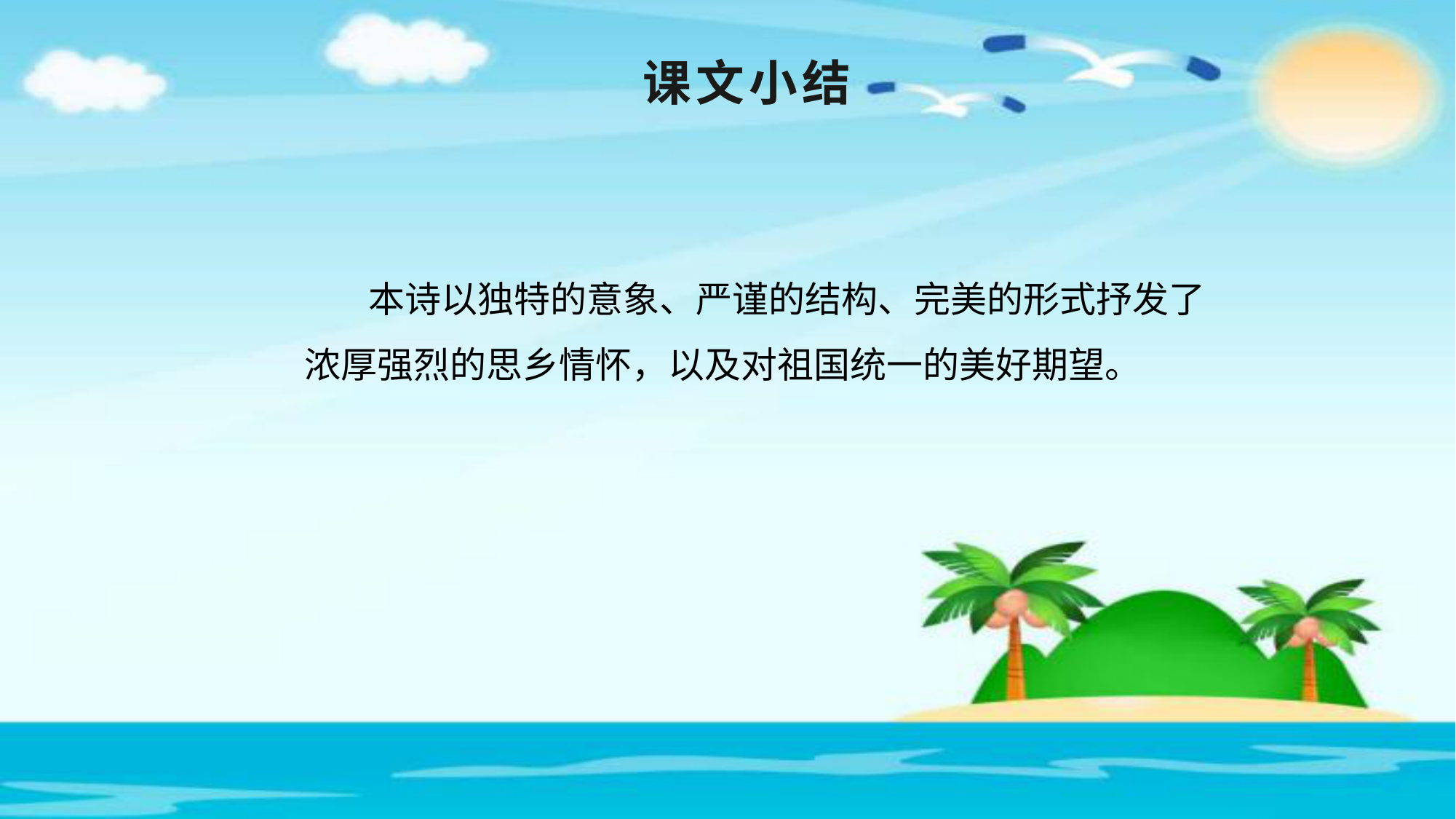

课文小结
本诗以独特的意象、严谨的结构、完美的形式抒发了浓厚强烈的思乡情怀，以及对祖国统一的美好期望。